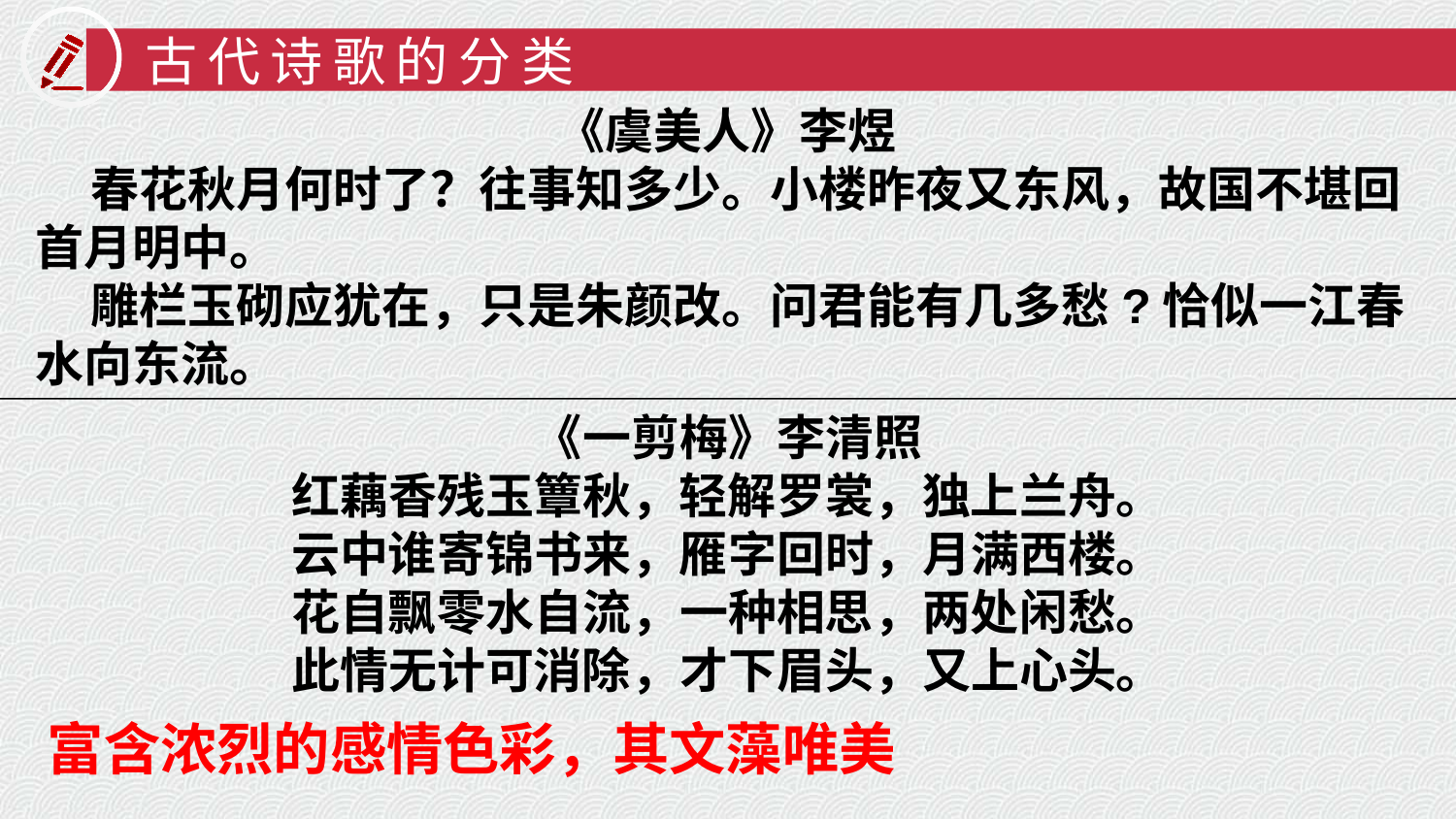

古代诗歌的分类

《虞美人》李煜
    春花秋月何时了？往事知多少。小楼昨夜又东风，故国不堪回首月明中。
    雕栏玉砌应犹在，只是朱颜改。问君能有几多愁?恰似一江春水向东流。
《一剪梅》李清照
红藕香残玉簟秋，轻解罗裳，独上兰舟。
云中谁寄锦书来，雁字回时，月满西楼。
花自飘零水自流，一种相思，两处闲愁。
此情无计可消除，才下眉头，又上心头。

富含浓烈的感情色彩，其文藻唯美